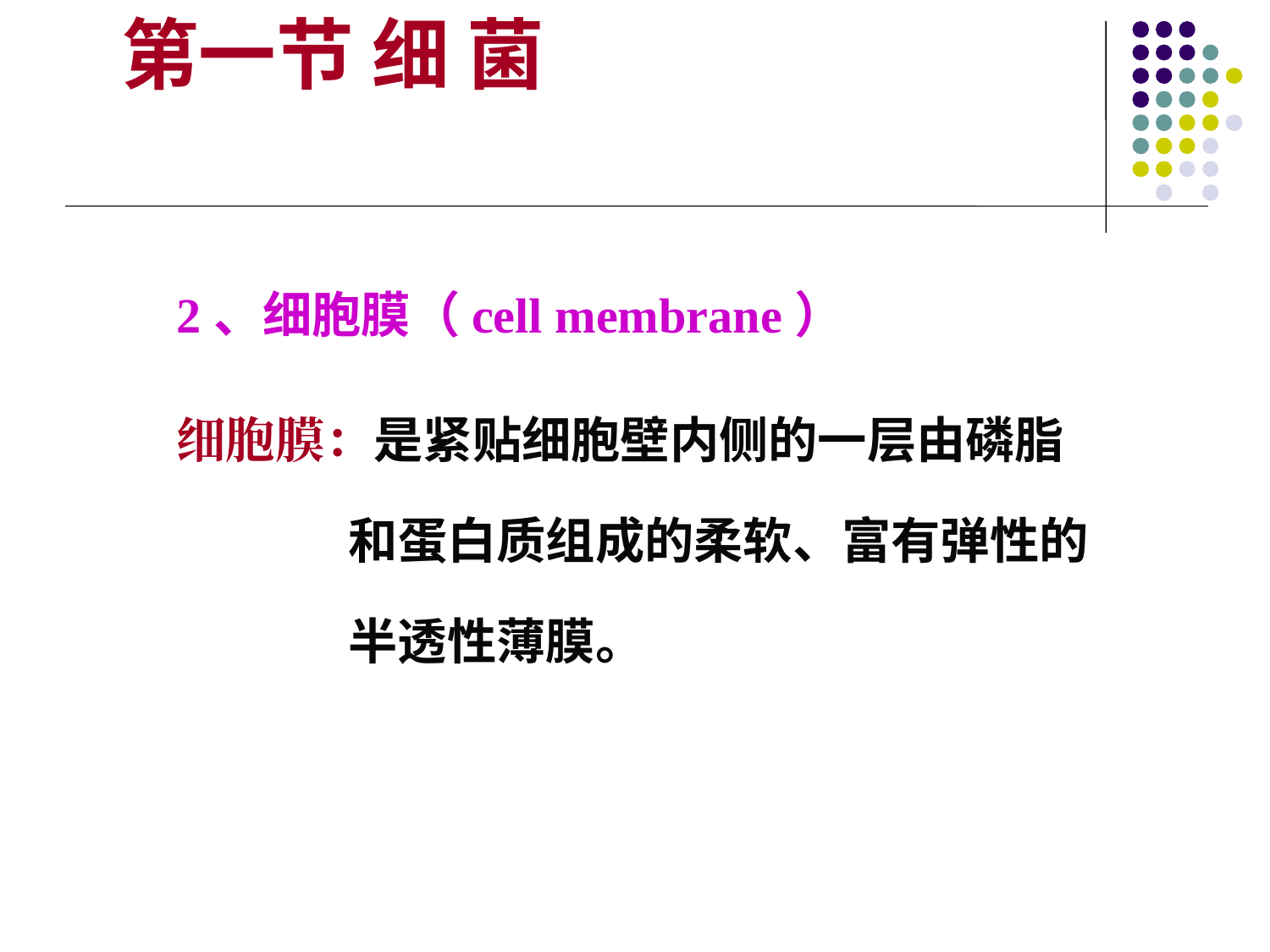

第一节 细 菌

2、细胞膜（cell membrane）
细胞膜：是紧贴细胞壁内侧的一层由磷脂和蛋白质组成的柔软、富有弹性的半透性薄膜。